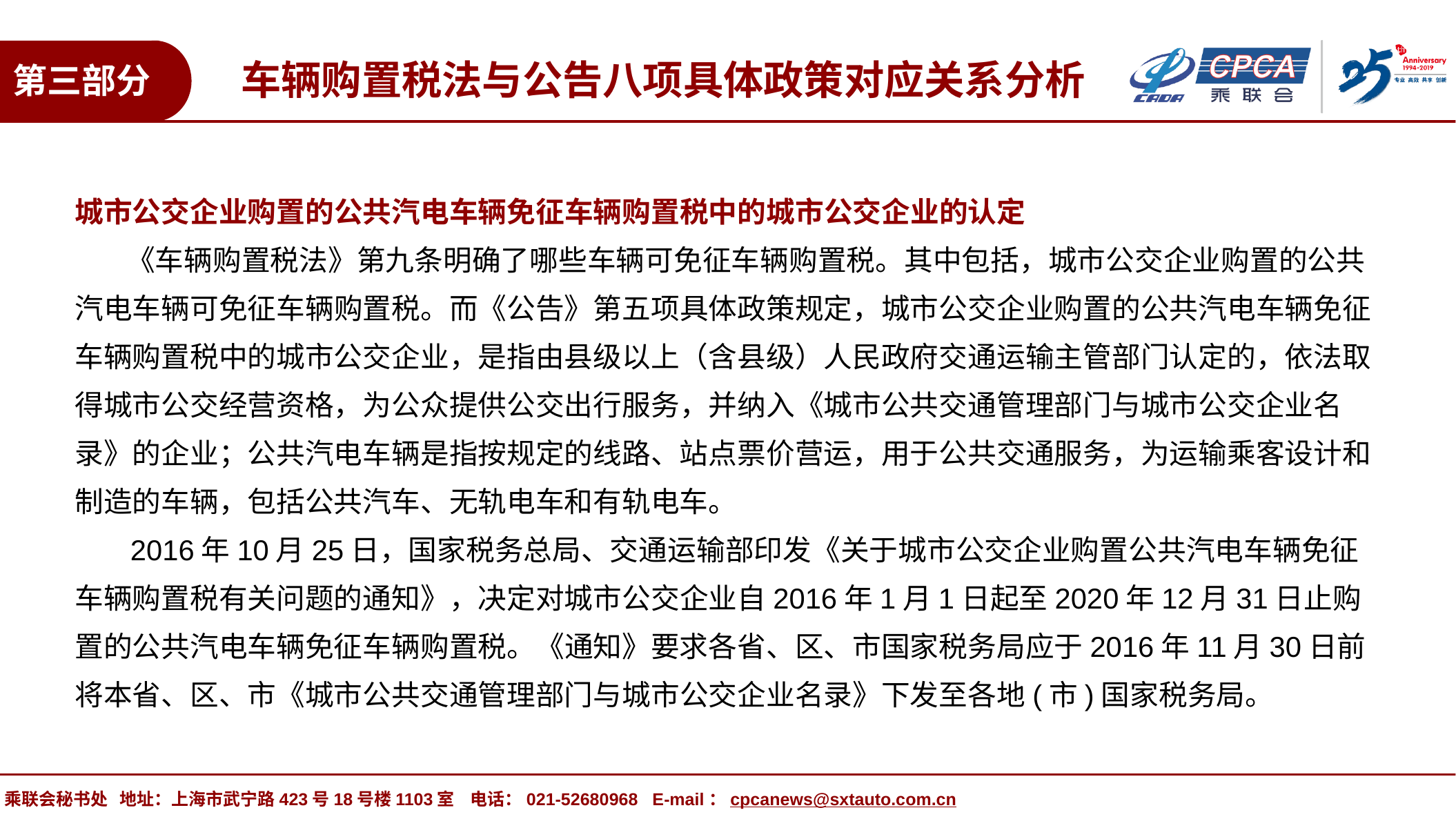

车辆购置税法与公告八项具体政策对应关系分析
第三部分
城市公交企业购置的公共汽电车辆免征车辆购置税中的城市公交企业的认定
       《车辆购置税法》第九条明确了哪些车辆可免征车辆购置税。其中包括，城市公交企业购置的公共汽电车辆可免征车辆购置税。而《公告》第五项具体政策规定，城市公交企业购置的公共汽电车辆免征车辆购置税中的城市公交企业，是指由县级以上（含县级）人民政府交通运输主管部门认定的，依法取得城市公交经营资格，为公众提供公交出行服务，并纳入《城市公共交通管理部门与城市公交企业名录》的企业；公共汽电车辆是指按规定的线路、站点票价营运，用于公共交通服务，为运输乘客设计和制造的车辆，包括公共汽车、无轨电车和有轨电车。
       2016年10月25日，国家税务总局、交通运输部印发《关于城市公交企业购置公共汽电车辆免征车辆购置税有关问题的通知》，决定对城市公交企业自2016年1月1日起至2020年12月31日止购置的公共汽电车辆免征车辆购置税。《通知》要求各省、区、市国家税务局应于2016年11月30日前将本省、区、市《城市公共交通管理部门与城市公交企业名录》下发至各地(市)国家税务局。